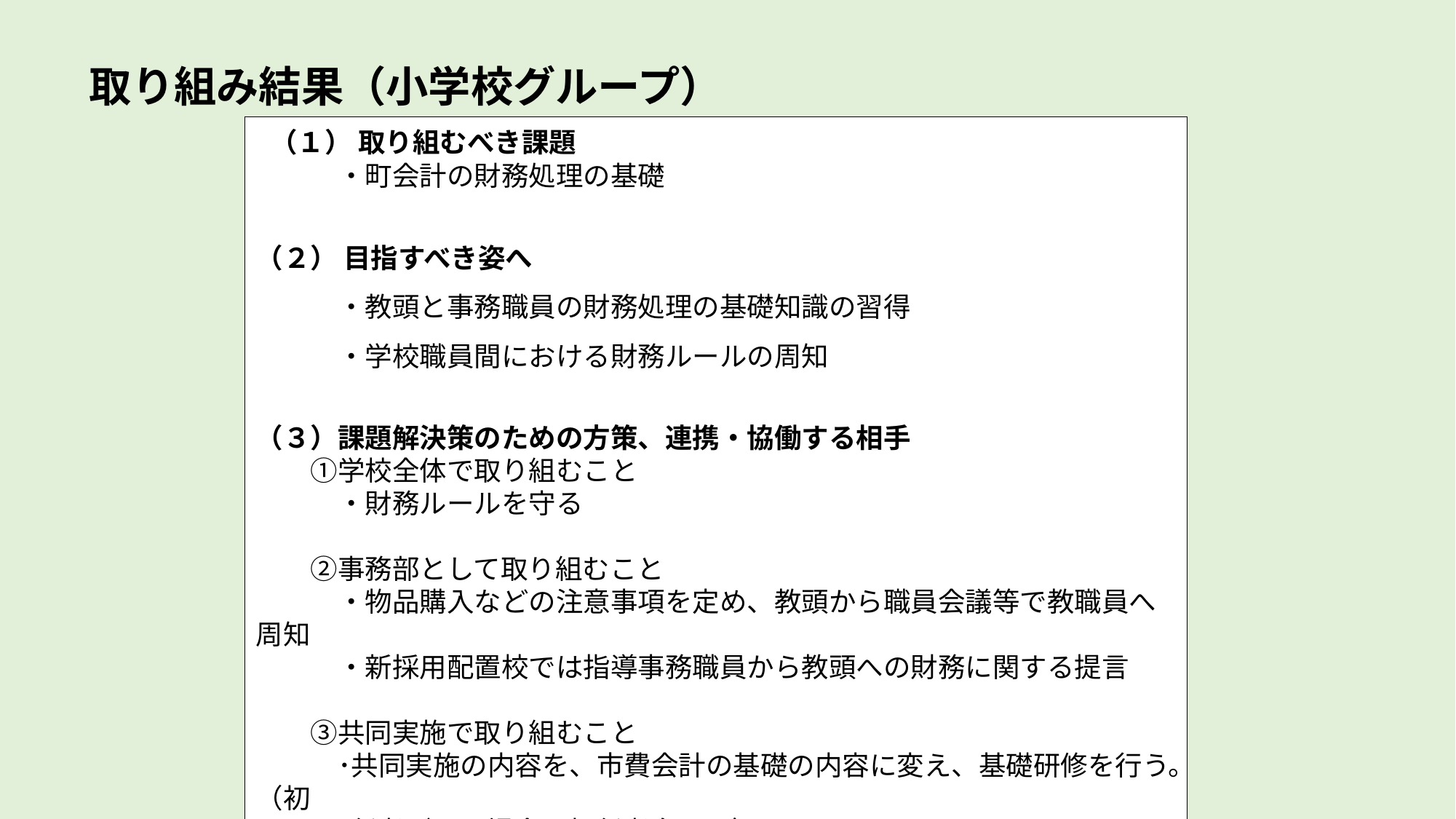

取り組み結果（小学校グループ）
 （１） 取り組むべき課題
　　　・町会計の財務処理の基礎

（２） 目指すべき姿へ
　　　・教頭と事務職員の財務処理の基礎知識の習得
　　　・学校職員間における財務ルールの周知

（３）課題解決策のための方策、連携・協働する相手
　　①学校全体で取り組むこと
　　　・財務ルールを守る

　　②事務部として取り組むこと
　　　・物品購入などの注意事項を定め、教頭から職員会議等で教職員へ周知
　　　・新採用配置校では指導事務職員から教頭への財務に関する提言

　　③共同実施で取り組むこと
　　　･共同実施の内容を、市費会計の基礎の内容に変え、基礎研修を行う。（初
　　　  任者がいる場合は初任者向けの）